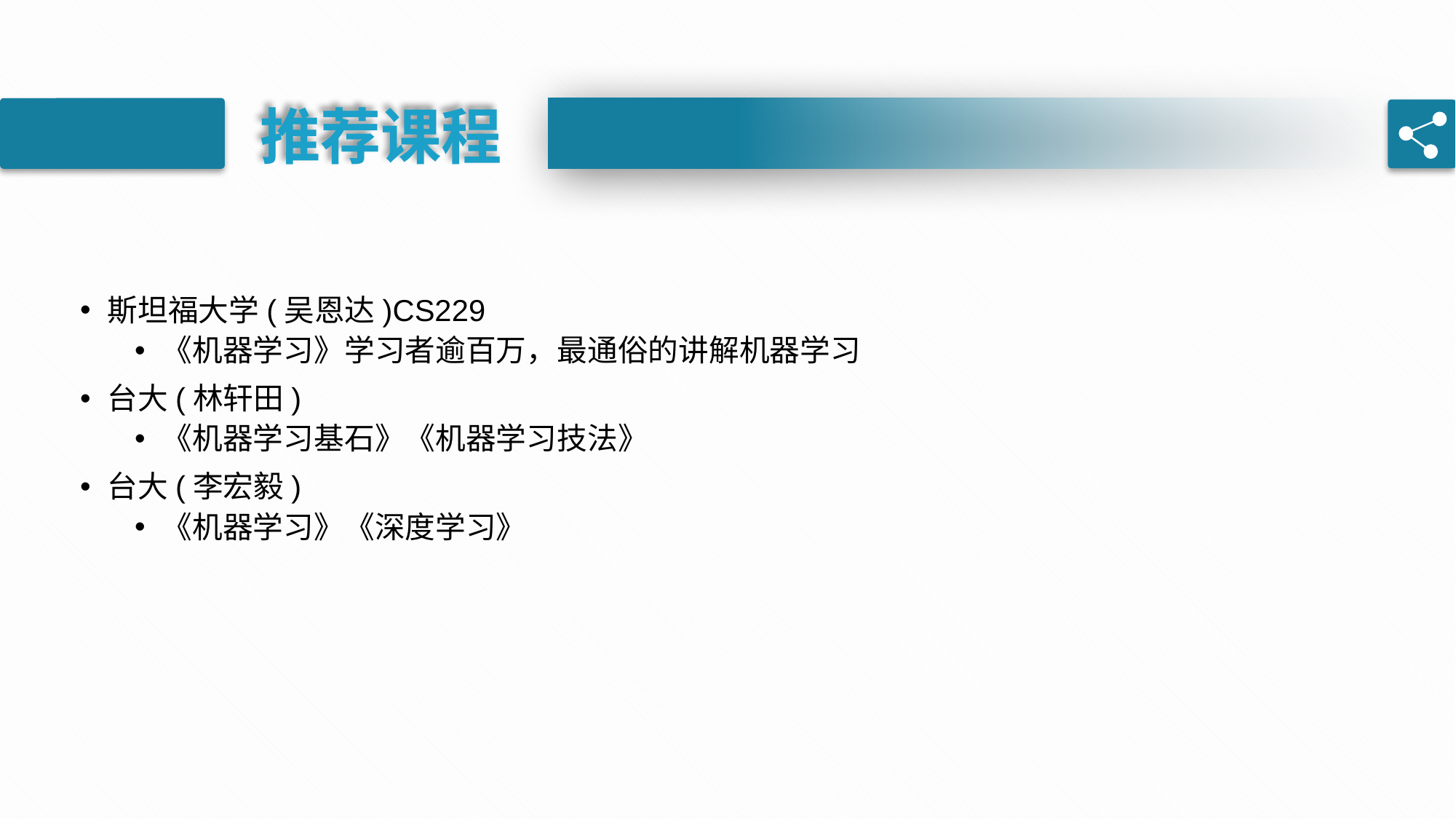

推荐课程

斯坦福大学(吴恩达)CS229
《机器学习》学习者逾百万，最通俗的讲解机器学习
台大(林轩田)
《机器学习基石》《机器学习技法》
台大(李宏毅)
《机器学习》《深度学习》